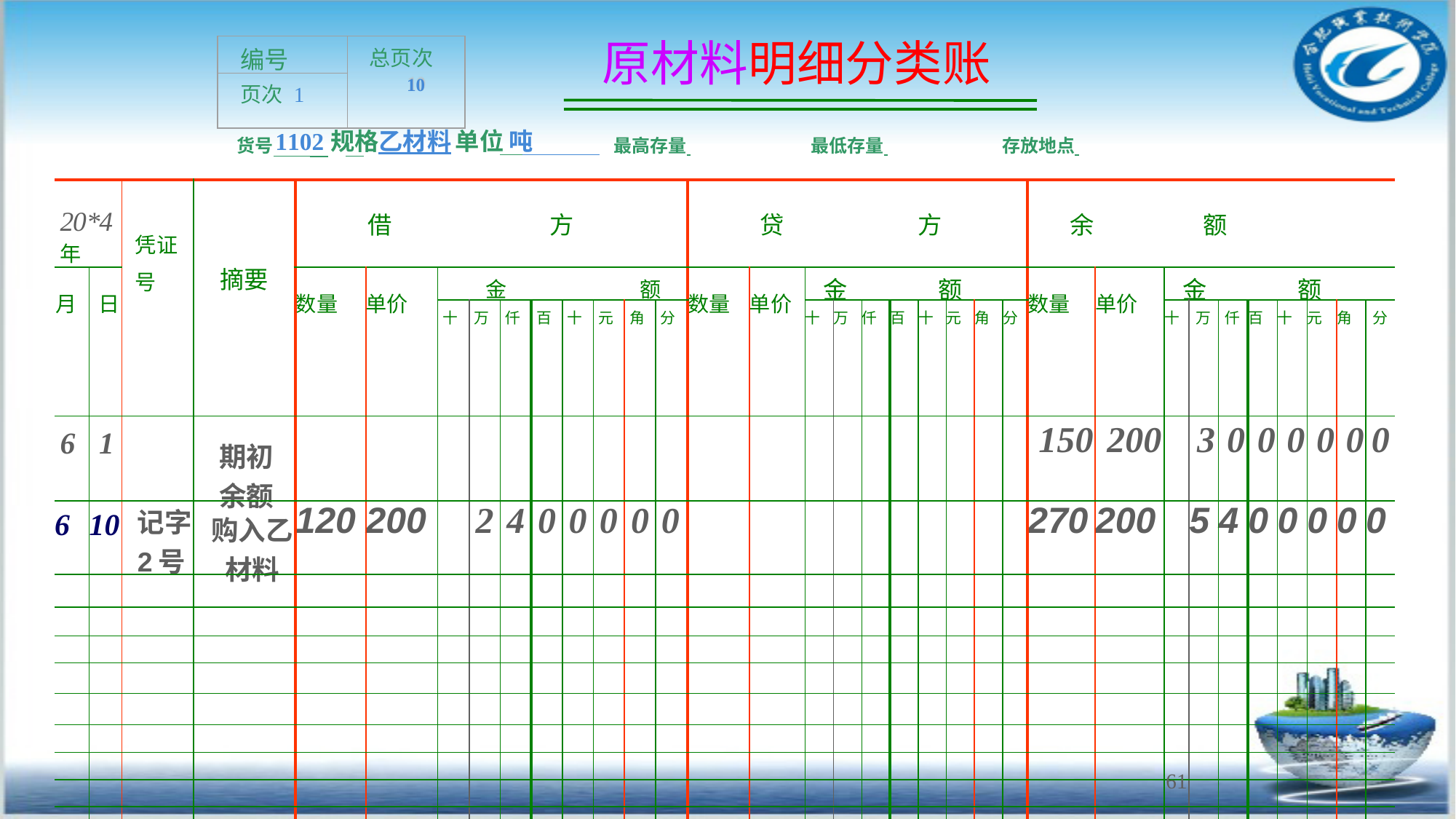

# 原材料明细分类账
| 编号 | 总页次 10 |
| --- | --- |
| 页次 1 |  |

1102	规格乙材料单位 吨
货号
最高存量 	最低存量 	存放地点

| 20\*4年 |  | 凭证号 | 摘要 | 借 方 |  |  |  |  |  |  |  |  |  | 贷 方 |  |  |  |  |  |  |  |  |  | 余 额 |  |  |  |  |  |  |  |  |  |
| --- | --- | --- | --- | --- | --- | --- | --- | --- | --- | --- | --- | --- | --- | --- | --- | --- | --- | --- | --- | --- | --- | --- | --- | --- | --- | --- | --- | --- | --- | --- | --- | --- | --- |
| 月 | 日 |  |  | 数量 | 单价 | 金 额 |  |  |  |  |  |  |  | 数量 | 单价 | 金 额 |  |  |  |  |  |  |  | 数量 | 单价 | 金 额 |  |  |  |  |  |  |  |
|  |  |  |  |  |  | 十 | 万 | 仟 | 百 | 十 | 元 | 角 | 分 |  |  | 十 | 万 | 仟 | 百 | 十 | 元 | 角 | 分 |  |  | 十 | 万 | 仟 | 百 | 十 | 元 | 角 | 分 |
| 6 | 1 |  | 期初 余额 |  |  |  |  |  |  |  |  |  |  |  |  |  |  |  |  |  |  |  |  | 150 | 200 |  | 3 | 0 | 0 | 0 | 0 | 0 | 0 |
| 6 | 10 | 记字2号 | 购入乙材料 | 120 | 200 |  | 2 | 4 | 0 | 0 | 0 | 0 | 0 |  |  |  |  |  |  |  |  |  |  | 270 | 200 |  | 5 | 4 | 0 | 0 | 0 | 0 | 0 |
|  |  |  |  |  |  |  |  |  |  |  |  |  |  |  |  |  |  |  |  |  |  |  |  |  |  |  |  |  |  |  |  |  |  |
|  |  |  |  |  |  |  |  |  |  |  |  |  |  |  |  |  |  |  |  |  |  |  |  |  |  |  |  |  |  |  |  |  |  |
|  |  |  |  |  |  |  |  |  |  |  |  |  |  |  |  |  |  |  |  |  |  |  |  |  |  |  |  |  |  |  |  |  |  |
|  |  |  |  |  |  |  |  |  |  |  |  |  |  |  |  |  |  |  |  |  |  |  |  |  |  |  |  |  |  |  |  |  |  |
|  |  |  |  |  |  |  |  |  |  |  |  |  |  |  |  |  |  |  |  |  |  |  |  |  |  |  |  |  |  |  |  |  |  |
|  |  |  |  |  |  |  |  |  |  |  |  |  |  |  |  |  |  |  |  |  |  |  |  |  |  |  |  |  |  |  |  |  |  |
|  |  |  |  |  |  |  |  |  |  |  |  |  |  |  |  |  |  |  |  |  |  |  |  |  |  |  |  |  |  |  |  |  |  |
|  |  |  |  |  |  |  |  |  |  |  |  |  |  |  |  |  |  |  |  |  |  |  |  |  |  |  |  |  |  |  |  |  |  |
|  |  |  |  |  |  |  |  |  |  |  |  |  |  |  |  |  |  |  |  |  |  |  |  |  |  |  |  |  |  |  |  |  |  |
|  |  |  |  |  |  |  |  |  |  |  |  |  |  |  |  |  |  |  |  |  |  |  |  |  |  |  |  |  |  |  |  |  |  |
61